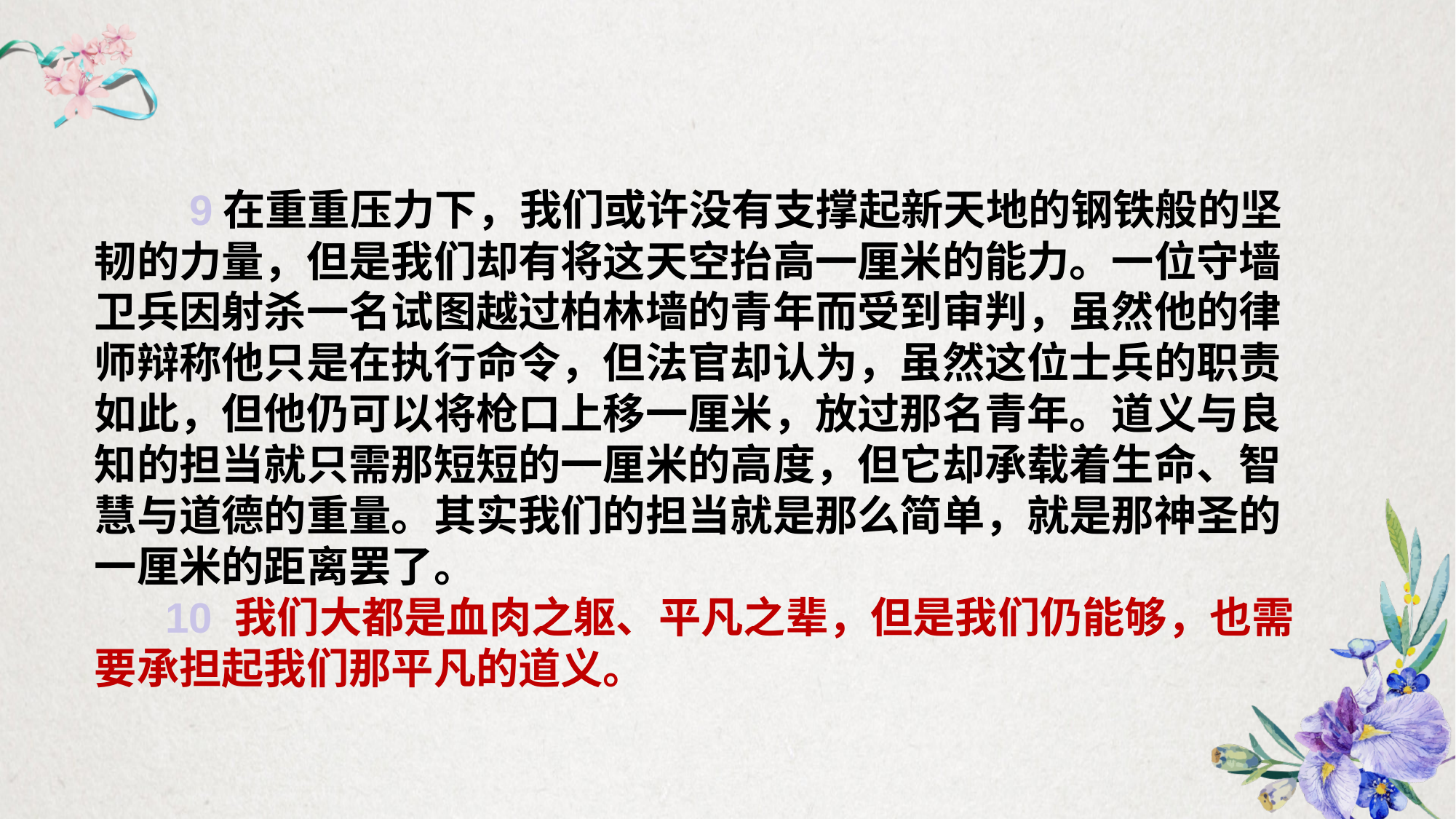

9在重重压力下，我们或许没有支撑起新天地的钢铁般的坚韧的力量，但是我们却有将这天空抬高一厘米的能力。一位守墙卫兵因射杀一名试图越过柏林墙的青年而受到审判，虽然他的律师辩称他只是在执行命令，但法官却认为，虽然这位士兵的职责如此，但他仍可以将枪口上移一厘米，放过那名青年。道义与良知的担当就只需那短短的一厘米的高度，但它却承载着生命、智慧与道德的重量。其实我们的担当就是那么简单，就是那神圣的一厘米的距离罢了。
      10 我们大都是血肉之躯、平凡之辈，但是我们仍能够，也需要承担起我们那平凡的道义。